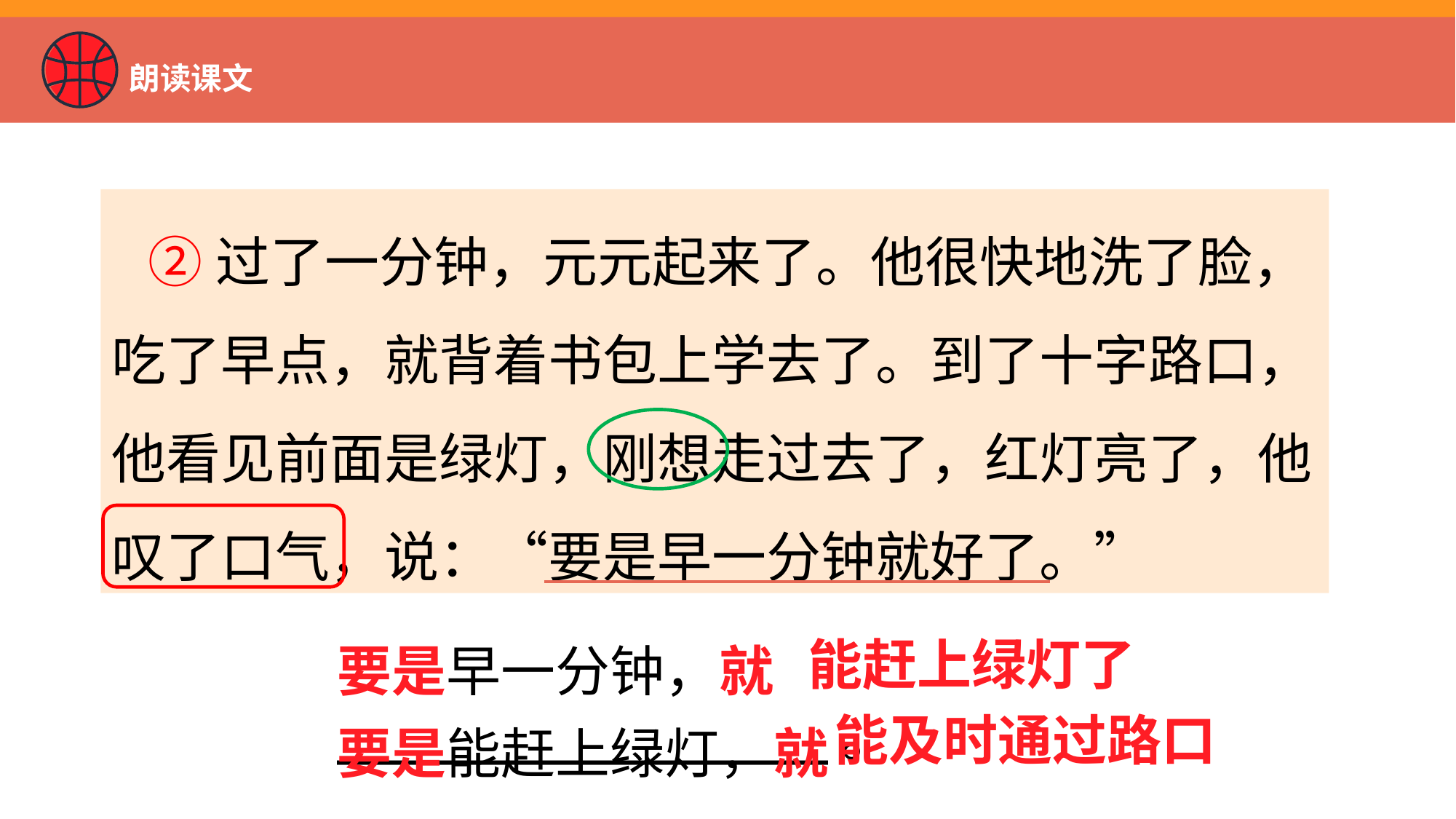

# 朗读课文
   ②过了一分钟，元元起来了。他很快地洗了脸，吃了早点，就背着书包上学去了。到了十字路口，他看见前面是绿灯，刚想走过去了，红灯亮了，他叹了口气，说：“要是早一分钟就好了。”

能赶上绿灯了
要是早一分钟，就_______________。
能及时通过路口
要是能赶上绿灯，就_______________。